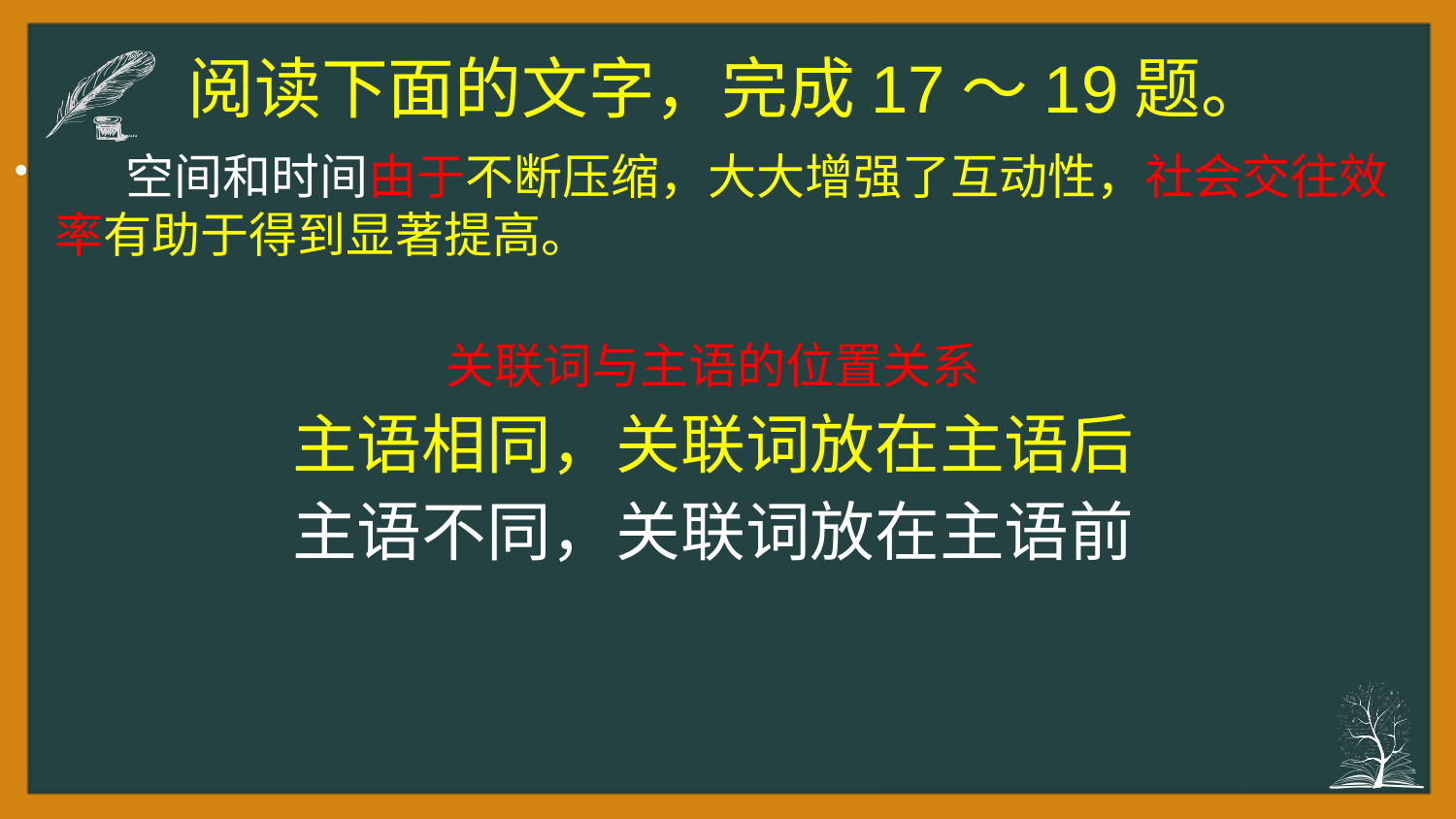

# 阅读下面的文字，完成17～19题。
       空间和时间由于不断压缩，大大增强了互动性，社会交往效率有助于得到显著提高。

关联词与主语的位置关系
主语相同，关联词放在主语后
主语不同，关联词放在主语前